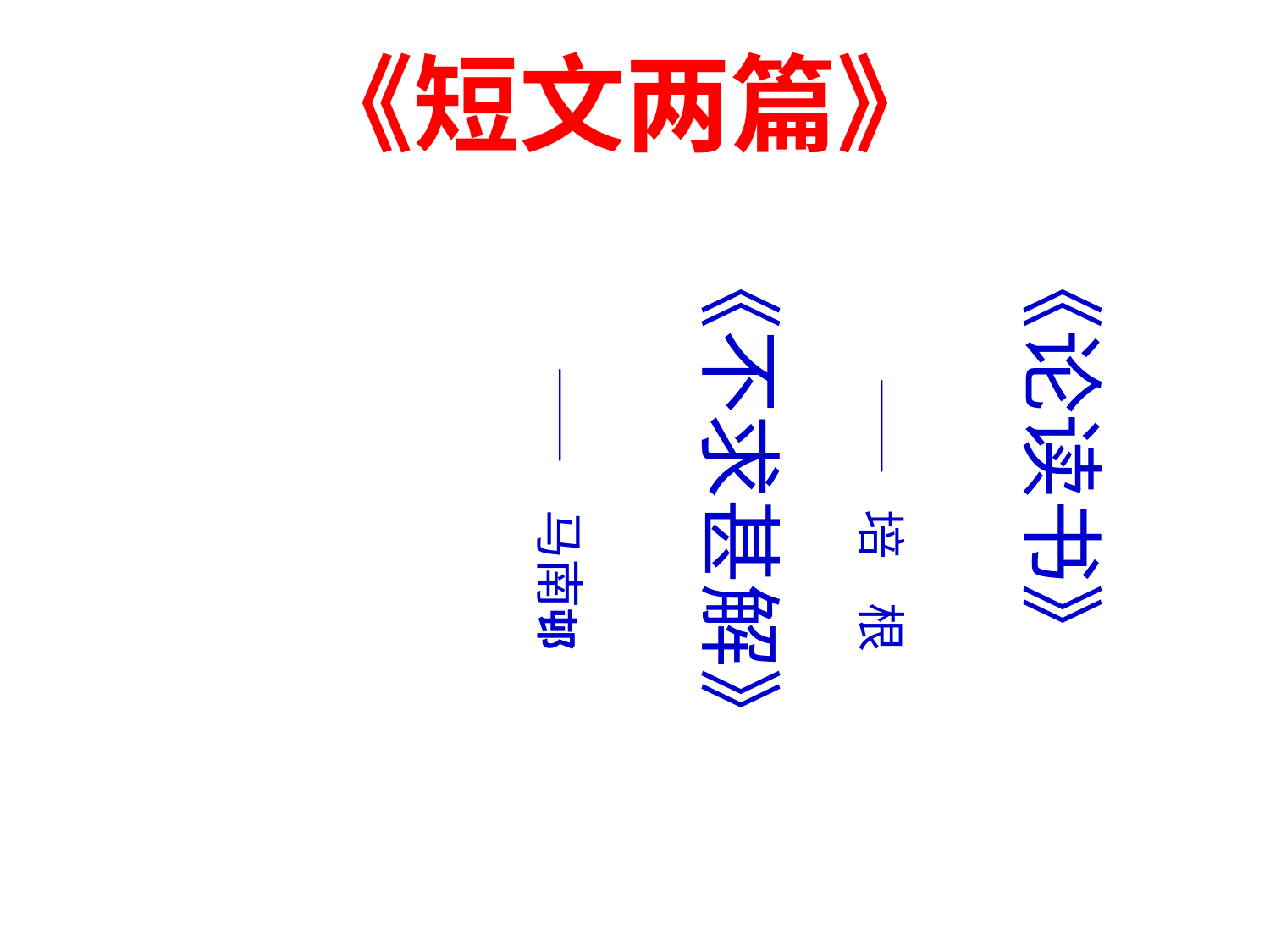

《短文两篇》
《论读书》

            ——  培    根

《不求甚解》

                          ——   马南邨